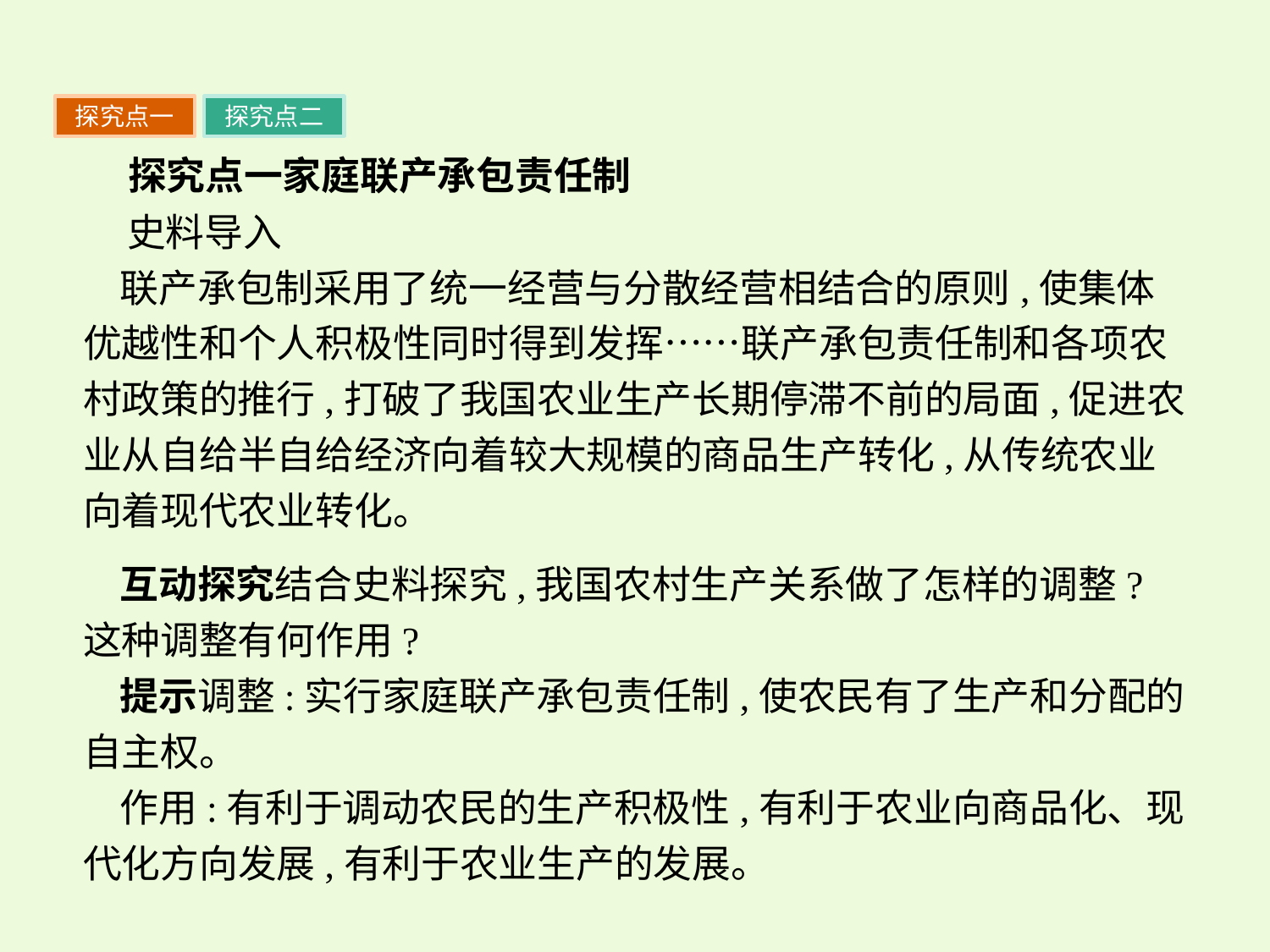

探究点一
探究点二
    探究点一家庭联产承包责任制
    史料导入
联产承包制采用了统一经营与分散经营相结合的原则,使集体优越性和个人积极性同时得到发挥……联产承包责任制和各项农村政策的推行,打破了我国农业生产长期停滞不前的局面,促进农业从自给半自给经济向着较大规模的商品生产转化,从传统农业向着现代农业转化。
互动探究结合史料探究,我国农村生产关系做了怎样的调整?这种调整有何作用?
提示调整:实行家庭联产承包责任制,使农民有了生产和分配的自主权。
作用:有利于调动农民的生产积极性,有利于农业向商品化、现代化方向发展,有利于农业生产的发展。